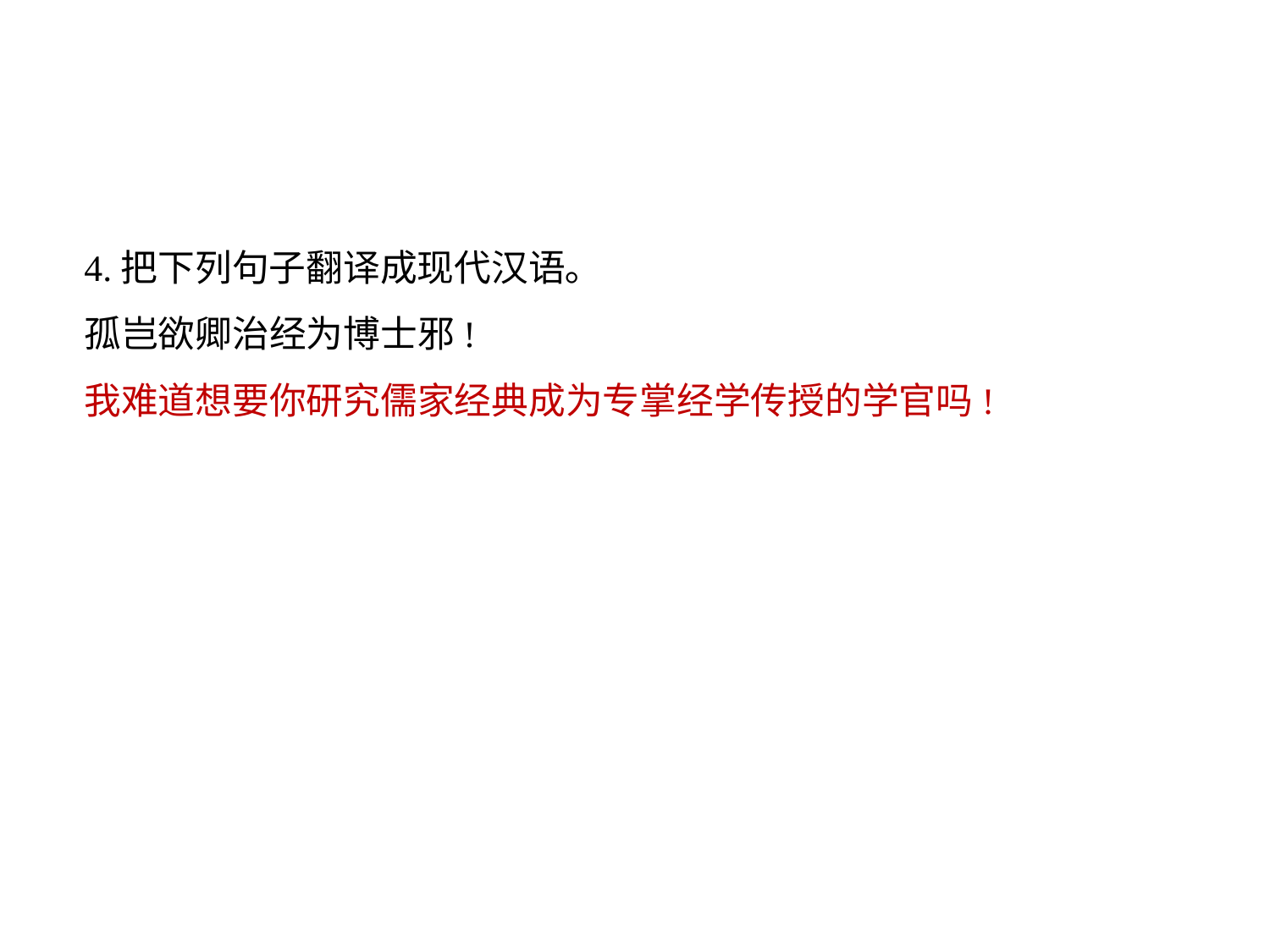

4.把下列句子翻译成现代汉语｡
孤岂欲卿治经为博士邪!
我难道想要你研究儒家经典成为专掌经学传授的学官吗!